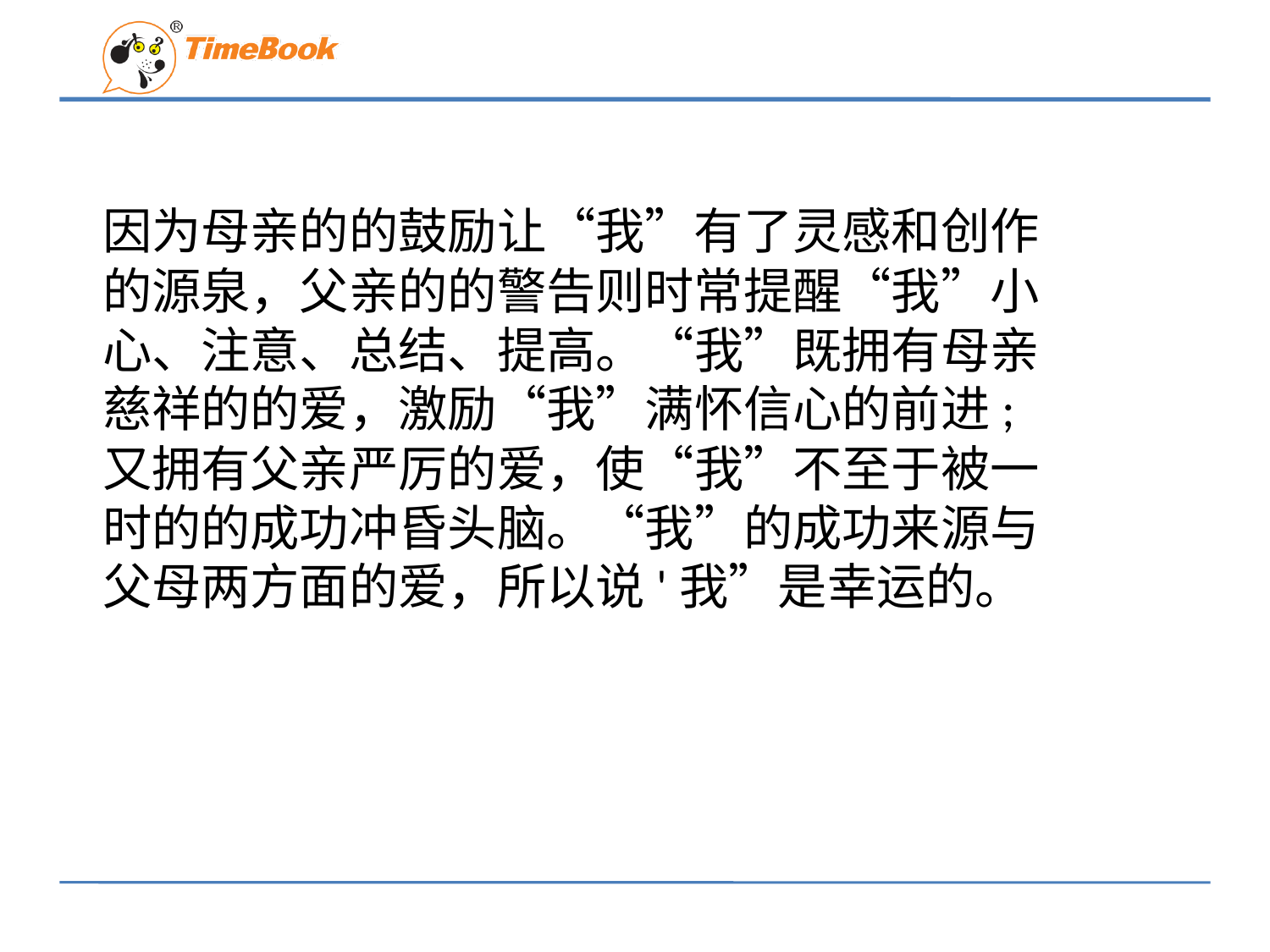

因为母亲的的鼓励让“我”有了灵感和创作的源泉，父亲的的警告则时常提醒“我”小心、注意、总结、提高。“我”既拥有母亲慈祥的的爱，激励“我”满怀信心的前进;又拥有父亲严厉的爱，使“我”不至于被一时的的成功冲昏头脑。“我”的成功来源与父母两方面的爱，所以说'我”是幸运的。